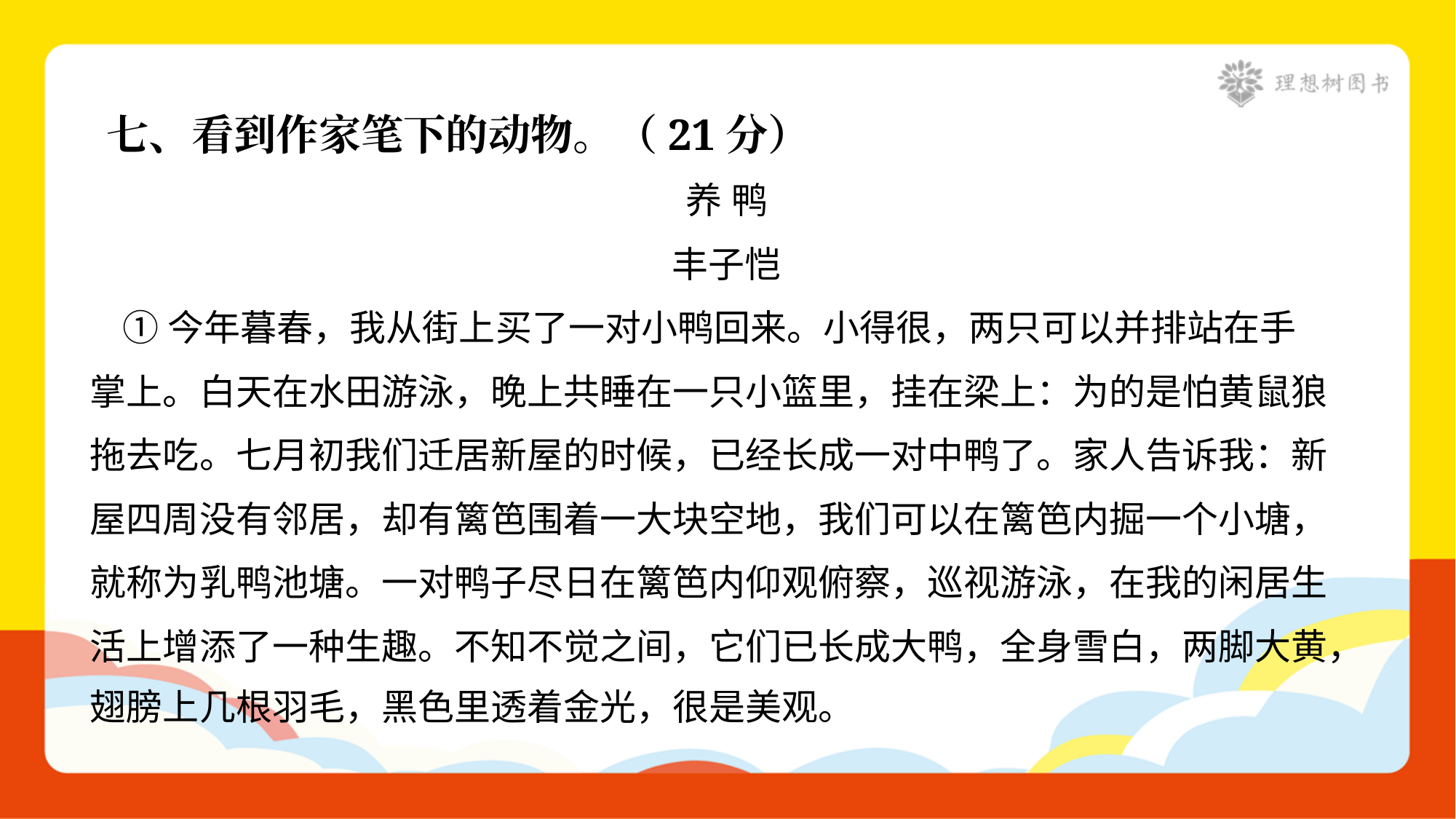

七、看到作家笔下的动物。（21分）
养 鸭
丰子恺
    ①今年暮春，我从街上买了一对小鸭回来。小得很，两只可以并排站在手
掌上。白天在水田游泳，晚上共睡在一只小篮里，挂在梁上：为的是怕黄鼠狼
拖去吃。七月初我们迁居新屋的时候，已经长成一对中鸭了。家人告诉我：新
屋四周没有邻居，却有篱笆围着一大块空地，我们可以在篱笆内掘一个小塘，
就称为乳鸭池塘。一对鸭子尽日在篱笆内仰观俯察，巡视游泳，在我的闲居生
活上增添了一种生趣。不知不觉之间，它们已长成大鸭，全身雪白，两脚大黄，
翅膀上几根羽毛，黑色里透着金光，很是美观。